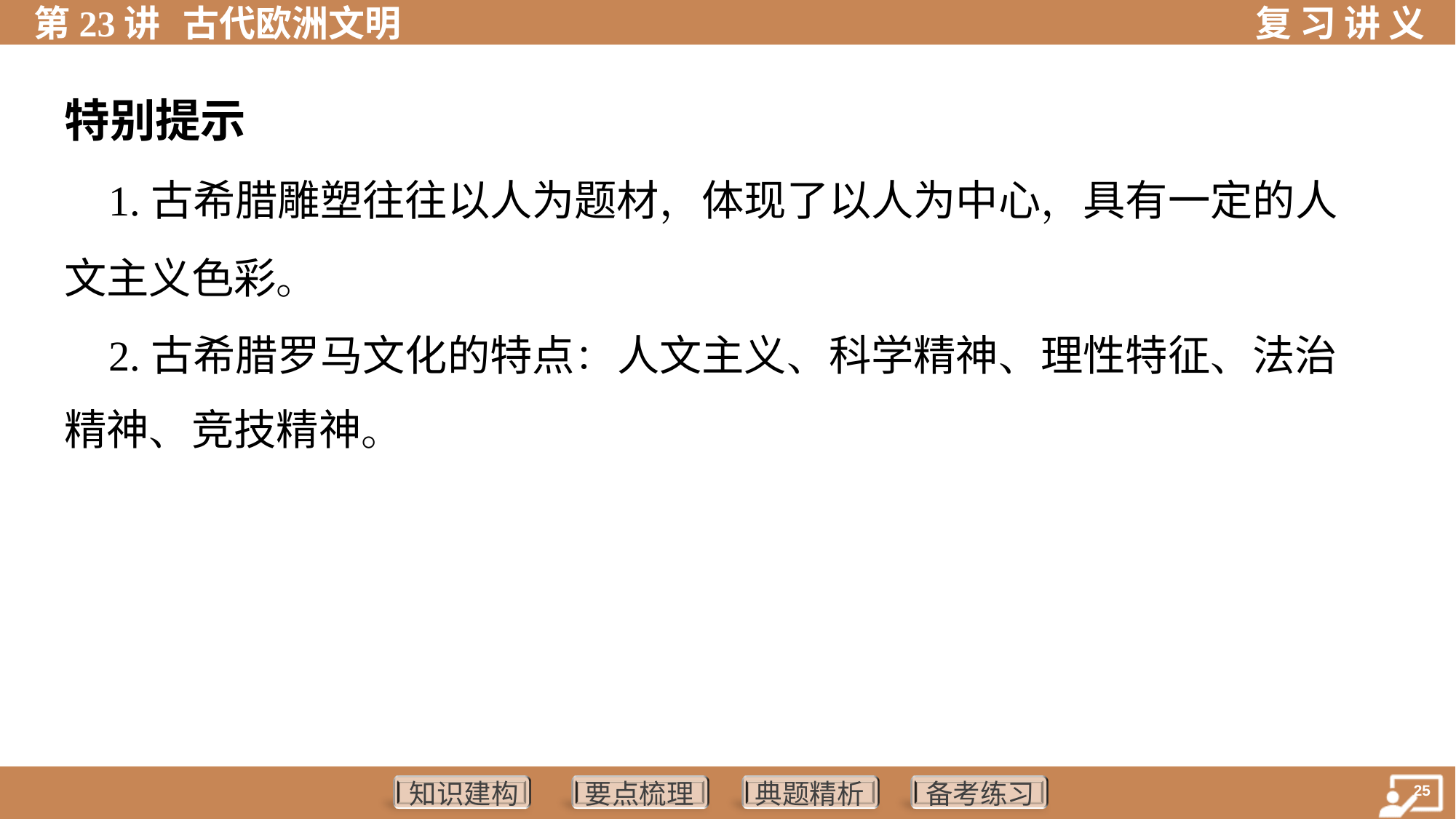

特别提示
    1.古希腊雕塑往往以人为题材，体现了以人为中心，具有一定的人
文主义色彩。
    2.古希腊罗马文化的特点：人文主义、科学精神、理性特征、法治
精神、竞技精神。